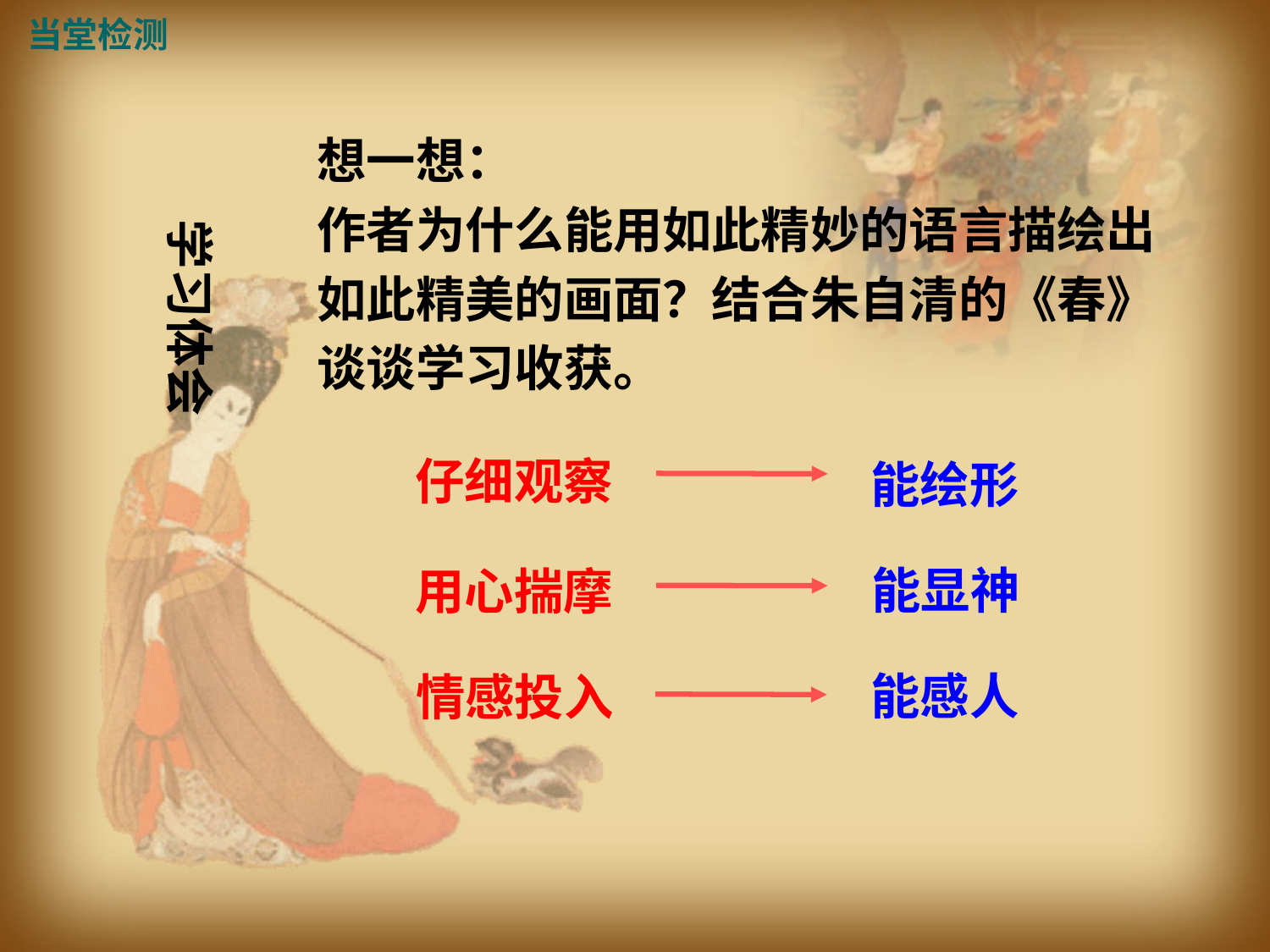

当堂检测
想一想：
作者为什么能用如此精妙的语言描绘出
如此精美的画面？结合朱自清的《春》
谈谈学习收获。
学习体会
仔细观察
能绘形

能显神
用心揣摩

能感人
情感投入